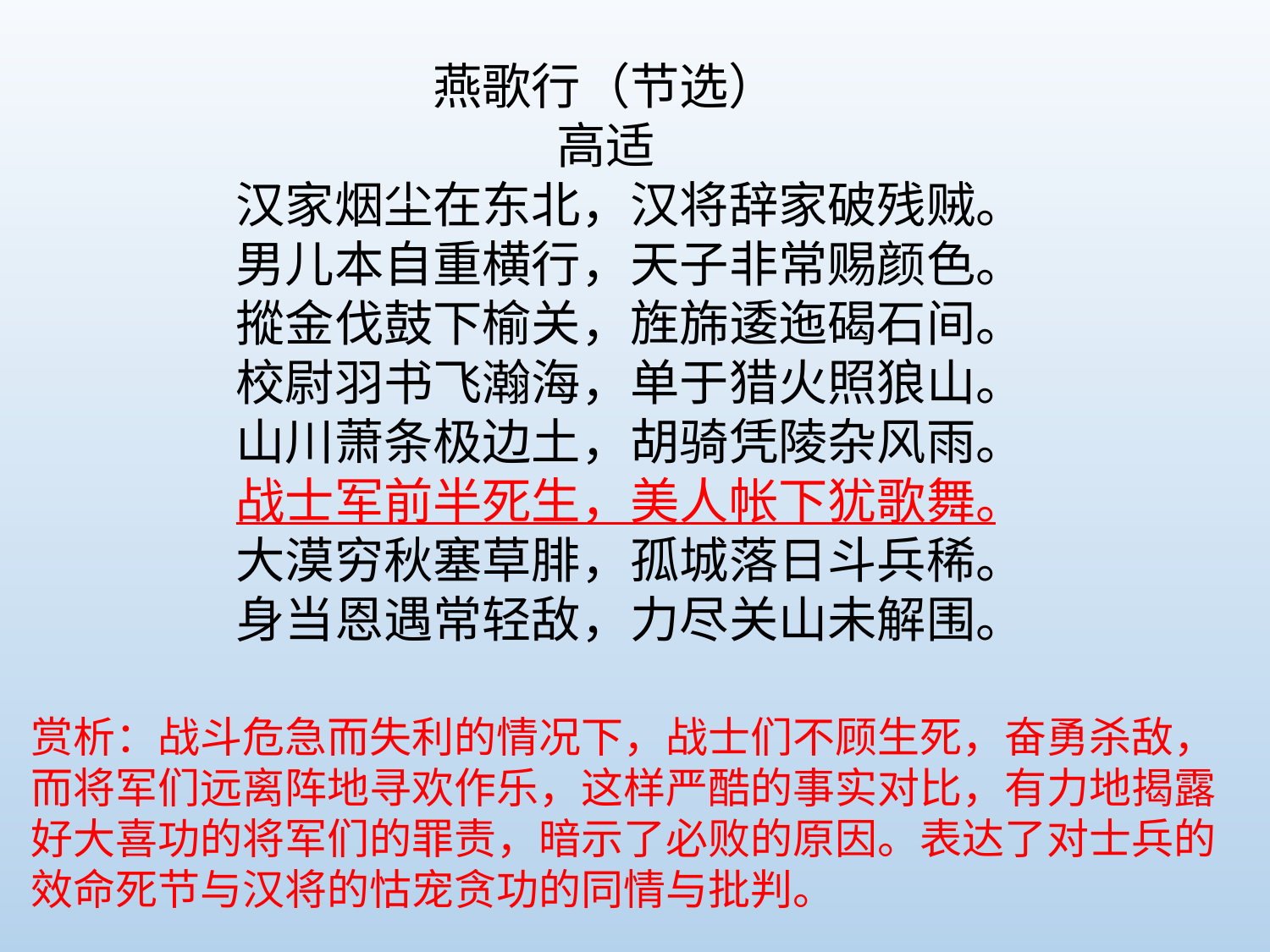

燕歌行（节选）
高适
汉家烟尘在东北，汉将辞家破残贼。
男儿本自重横行，天子非常赐颜色。
摐金伐鼓下榆关，旌旆逶迤碣石间。
校尉羽书飞瀚海，单于猎火照狼山。
山川萧条极边土，胡骑凭陵杂风雨。
战士军前半死生，美人帐下犹歌舞。
大漠穷秋塞草腓，孤城落日斗兵稀。
身当恩遇常轻敌，力尽关山未解围。

赏析：战斗危急而失利的情况下，战士们不顾生死，奋勇杀敌，而将军们远离阵地寻欢作乐，这样严酷的事实对比，有力地揭露好大喜功的将军们的罪责，暗示了必败的原因。表达了对士兵的效命死节与汉将的怙宠贪功的同情与批判。